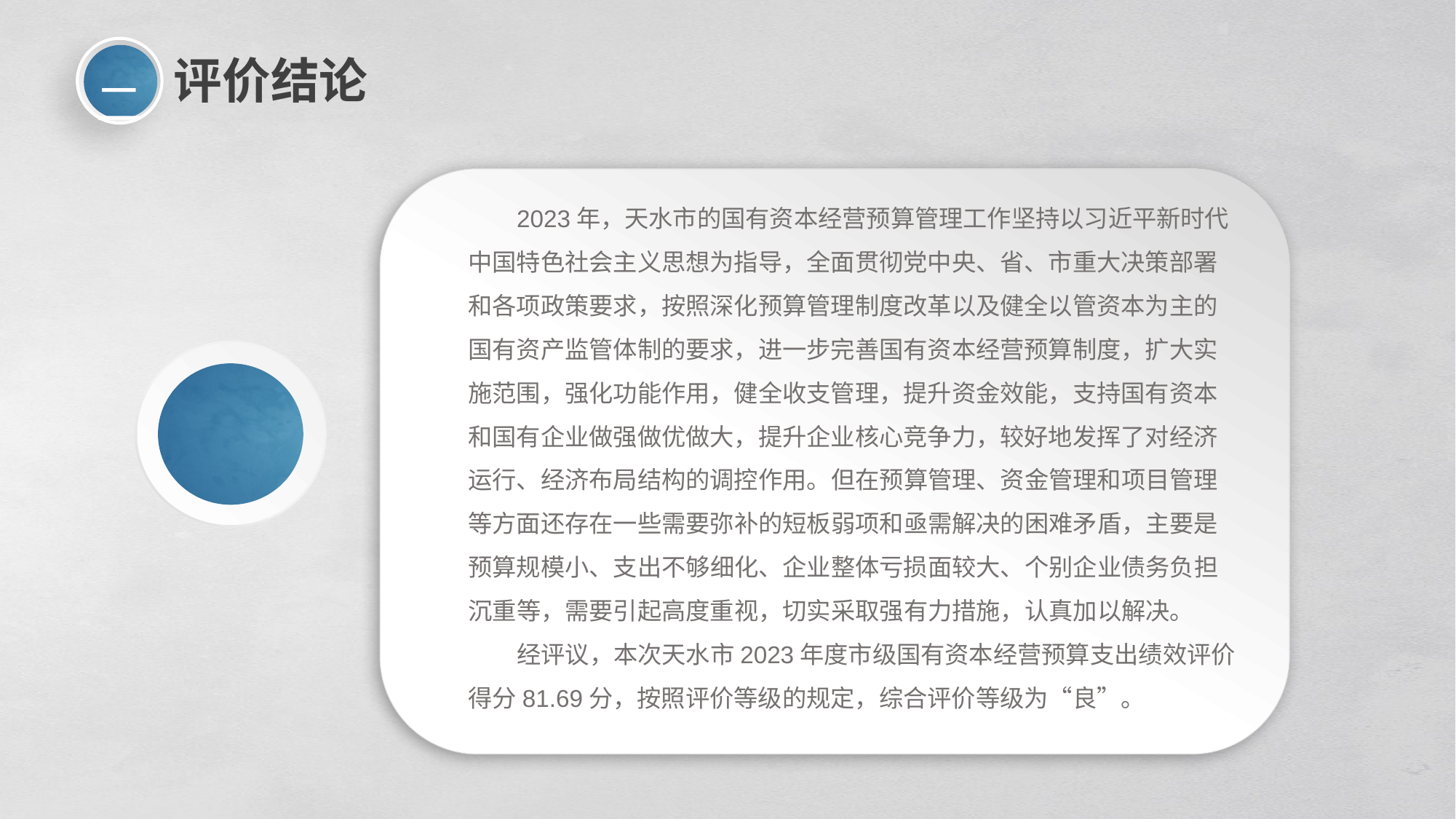

二

评价结论

2023年，天水市的国有资本经营预算管理工作坚持以习近平新时代中国特色社会主义思想为指导，全面贯彻党中央、省、市重大决策部署和各项政策要求，按照深化预算管理制度改革以及健全以管资本为主的国有资产监管体制的要求，进一步完善国有资本经营预算制度，扩大实施范围，强化功能作用，健全收支管理，提升资金效能，支持国有资本和国有企业做强做优做大，提升企业核心竞争力，较好地发挥了对经济运行、经济布局结构的调控作用。但在预算管理、资金管理和项目管理等方面还存在一些需要弥补的短板弱项和亟需解决的困难矛盾，主要是预算规模小、支出不够细化、企业整体亏损面较大、个别企业债务负担沉重等，需要引起高度重视，切实采取强有力措施，认真加以解决。
经评议，本次天水市2023年度市级国有资本经营预算支出绩效评价得分81.69分，按照评价等级的规定，综合评价等级为“良”。